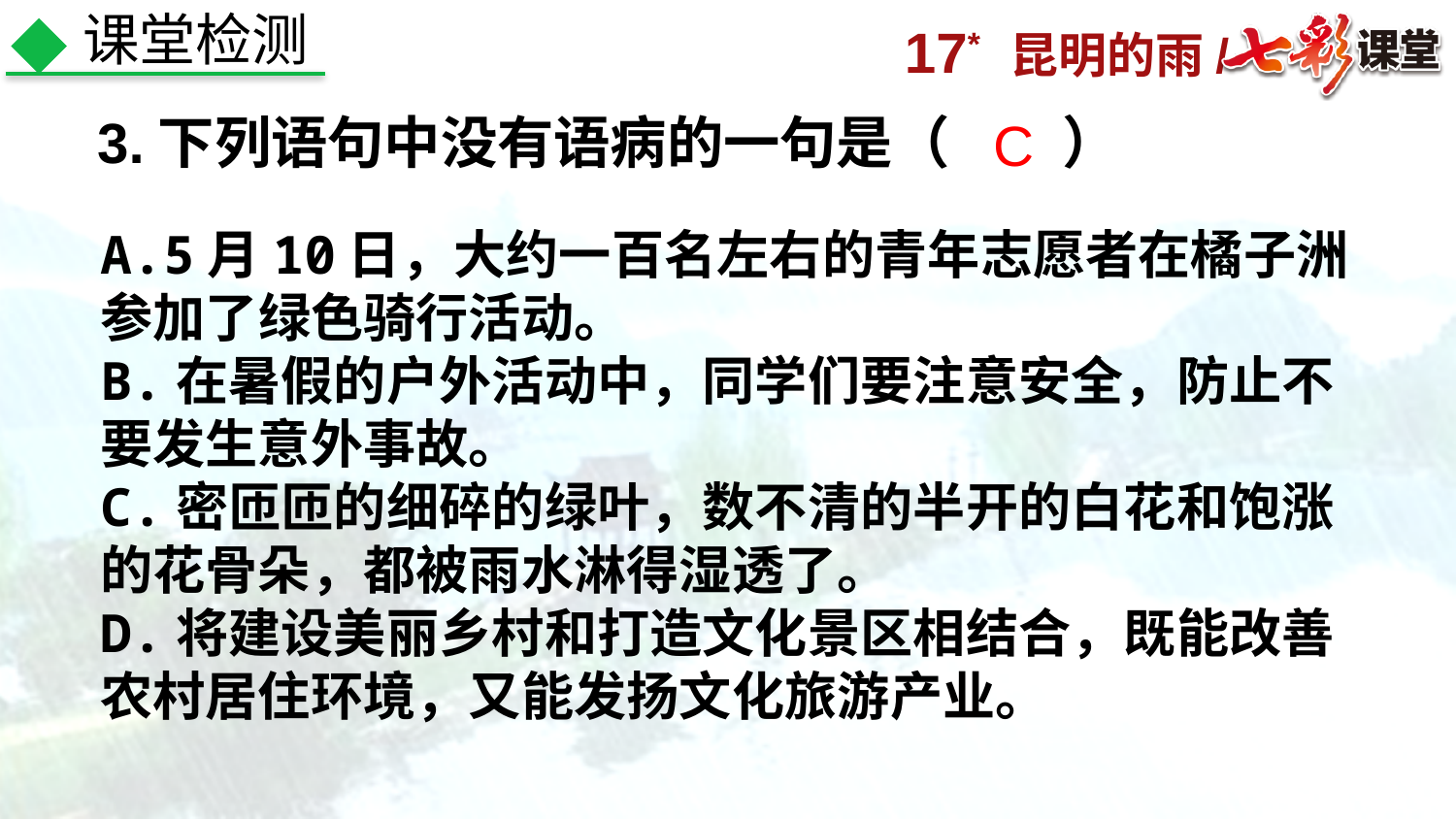

课堂检测

3.下列语句中没有语病的一句是（　　）
C
A.5月10日，大约一百名左右的青年志愿者在橘子洲参加了绿色骑行活动。
B.在暑假的户外活动中，同学们要注意安全，防止不要发生意外事故。
C.密匝匝的细碎的绿叶，数不清的半开的白花和饱涨的花骨朵，都被雨水淋得湿透了。
D.将建设美丽乡村和打造文化景区相结合，既能改善农村居住环境，又能发扬文化旅游产业。